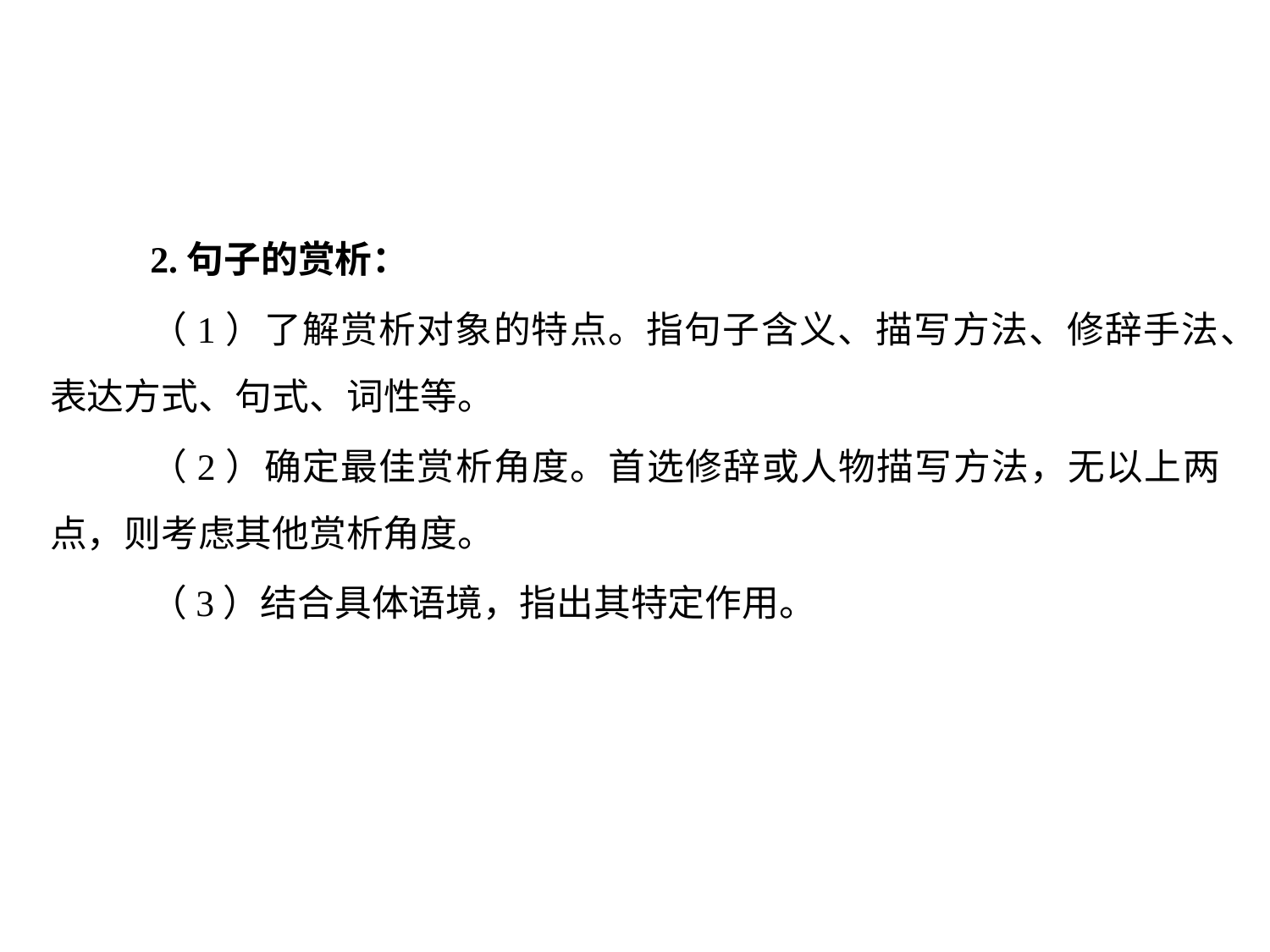

2.句子的赏析：
（1）了解赏析对象的特点。指句子含义、描写方法、修辞手法、表达方式、句式、词性等。
（2）确定最佳赏析角度。首选修辞或人物描写方法，无以上两点，则考虑其他赏析角度。
（3）结合具体语境，指出其特定作用。